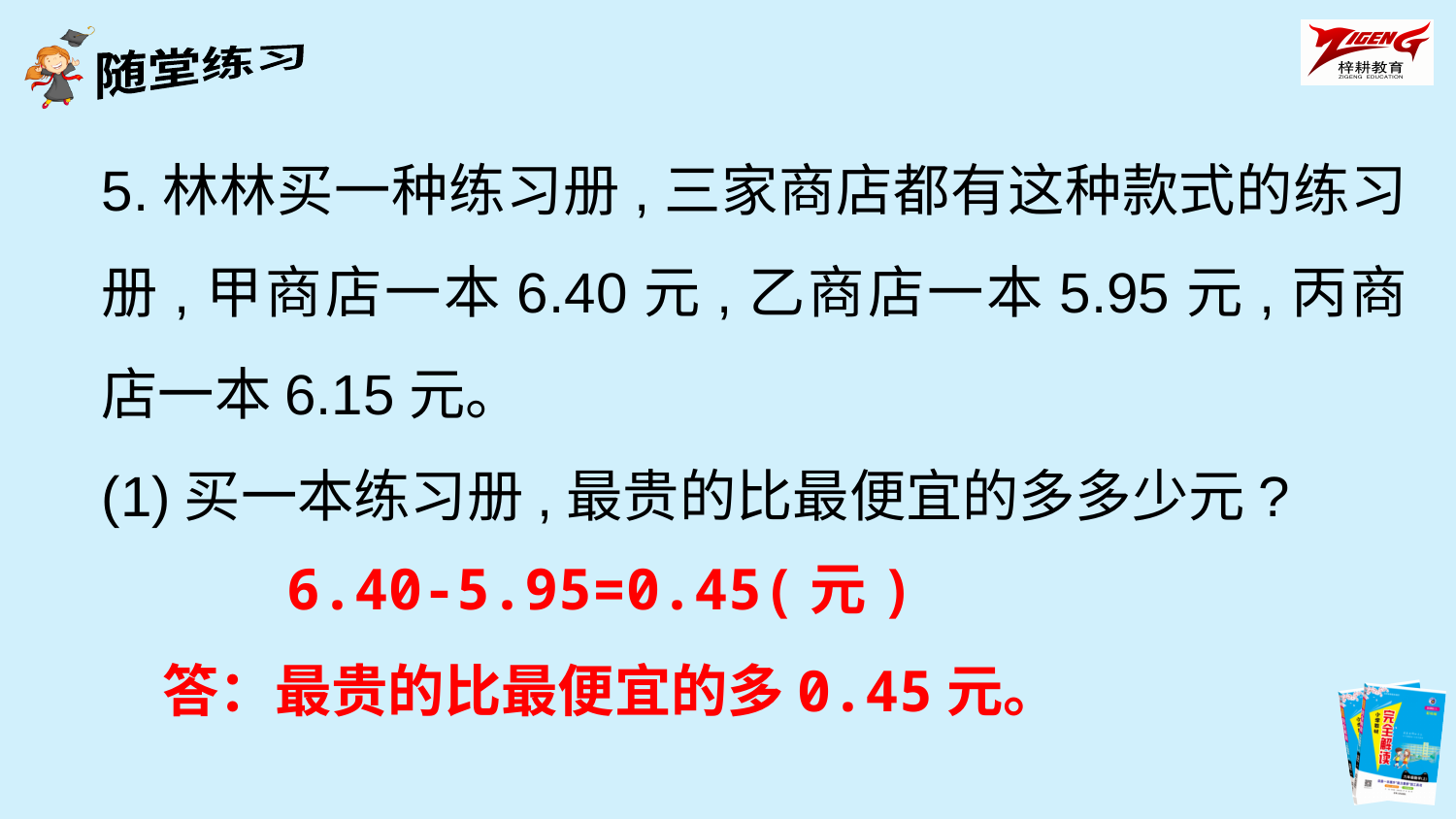

5.林林买一种练习册,三家商店都有这种款式的练习册,甲商店一本6.40元,乙商店一本5.95元,丙商店一本6.15元。
(1)买一本练习册,最贵的比最便宜的多多少元?
6.40-5.95=0.45(元)
答：最贵的比最便宜的多0.45元。